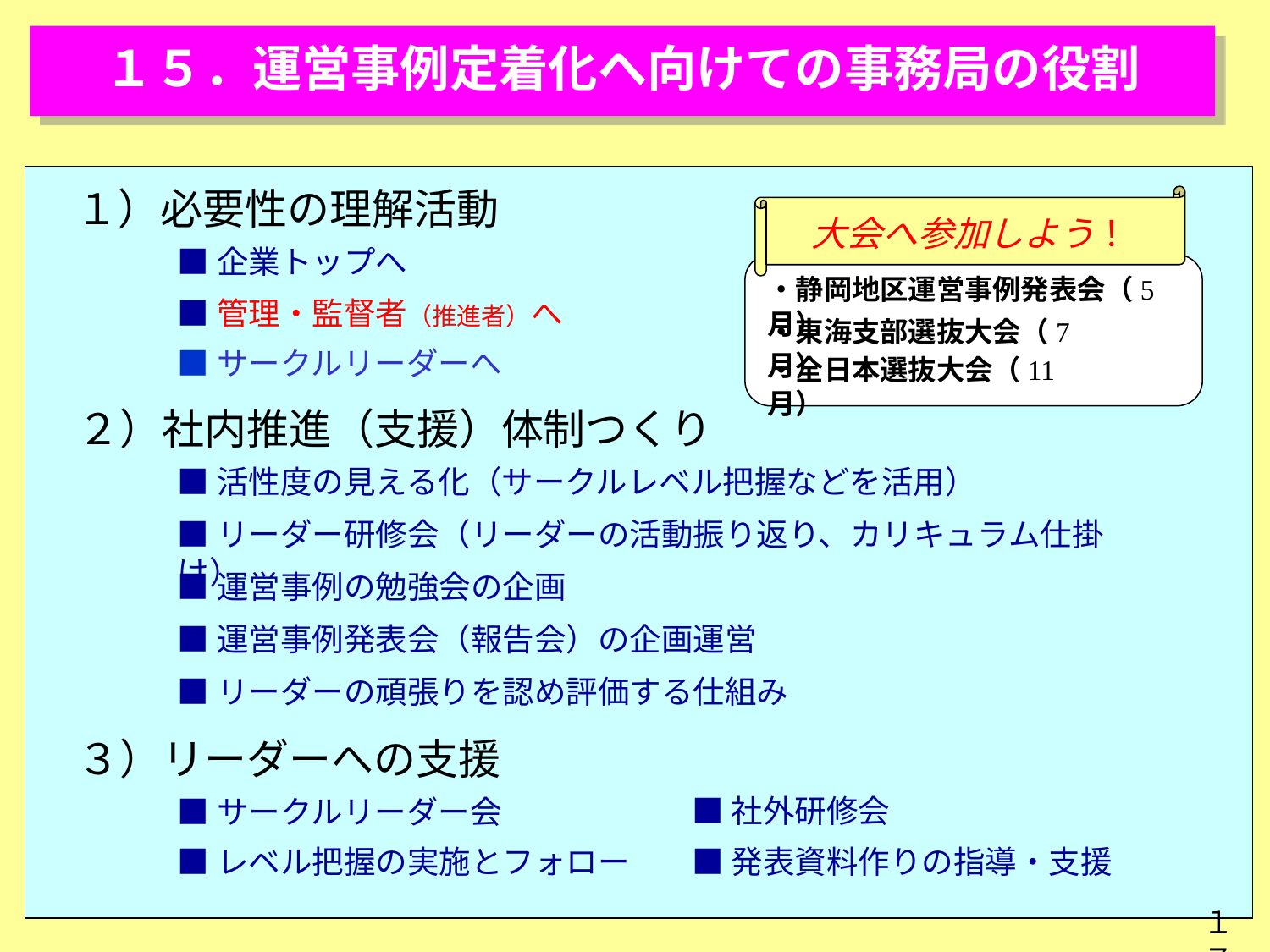

１５．運営事例定着化へ向けての事務局の役割

１）必要性の理解活動

大会へ参加しよう！

・静岡地区運営事例発表会（5月）
・東海支部選抜大会（7月）
・全日本選抜大会（11月）
■企業トップへ
■管理・監督者（推進者）へ
■サークルリーダーへ
２）社内推進（支援）体制つくり
■活性度の見える化（サークルレベル把握などを活用）
■リーダー研修会（リーダーの活動振り返り、カリキュラム仕掛け）
■運営事例の勉強会の企画
■運営事例発表会（報告会）の企画運営
■リーダーの頑張りを認め評価する仕組み
３）リーダーへの支援
■社外研修会
■サークルリーダー会
■レベル把握の実施とフォロー
■発表資料作りの指導・支援
１７